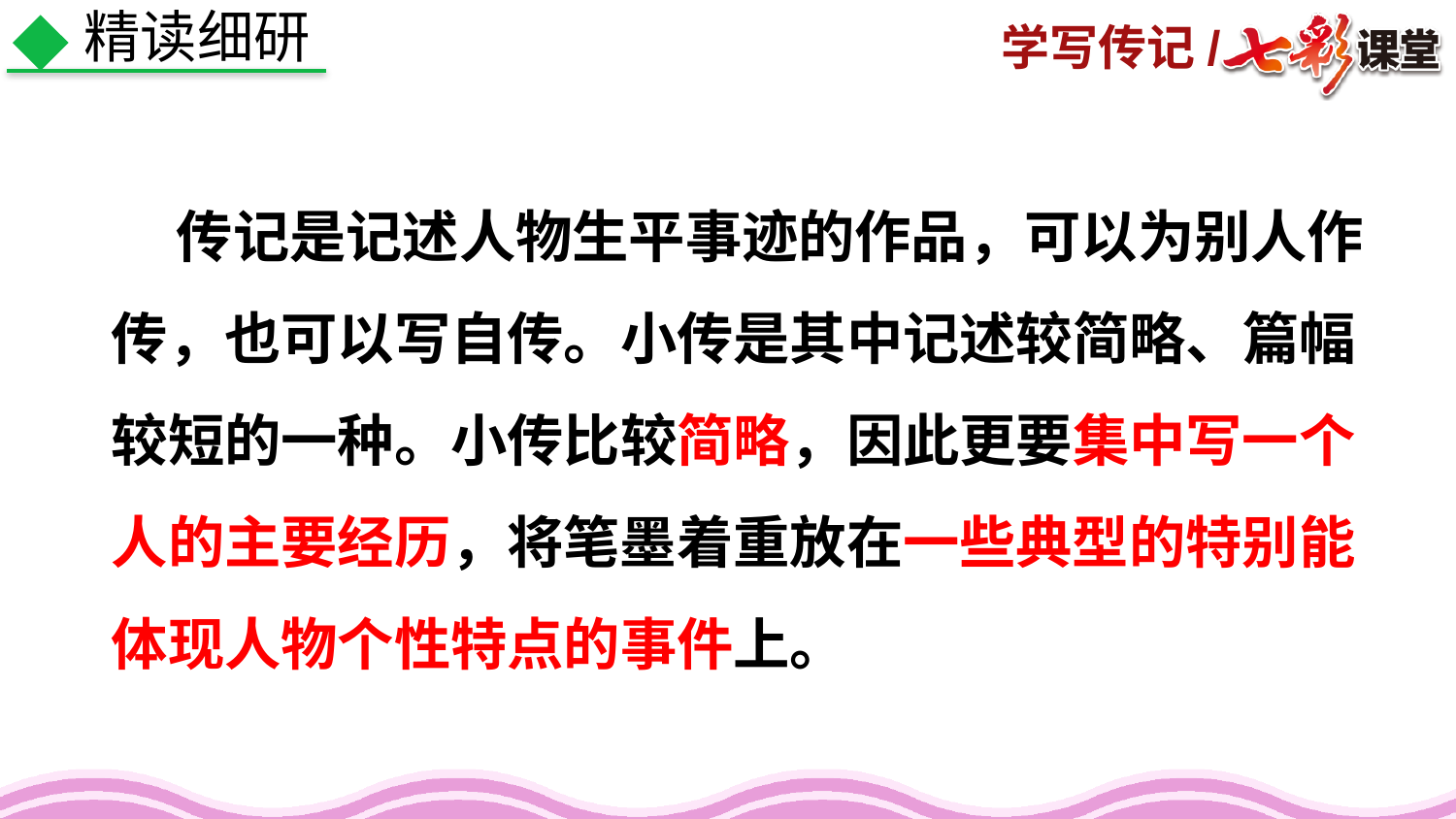

精读细研

    传记是记述人物生平事迹的作品，可以为别人作传，也可以写自传。小传是其中记述较简略、篇幅较短的一种。小传比较简略，因此更要集中写一个人的主要经历，将笔墨着重放在一些典型的特别能体现人物个性特点的事件上。